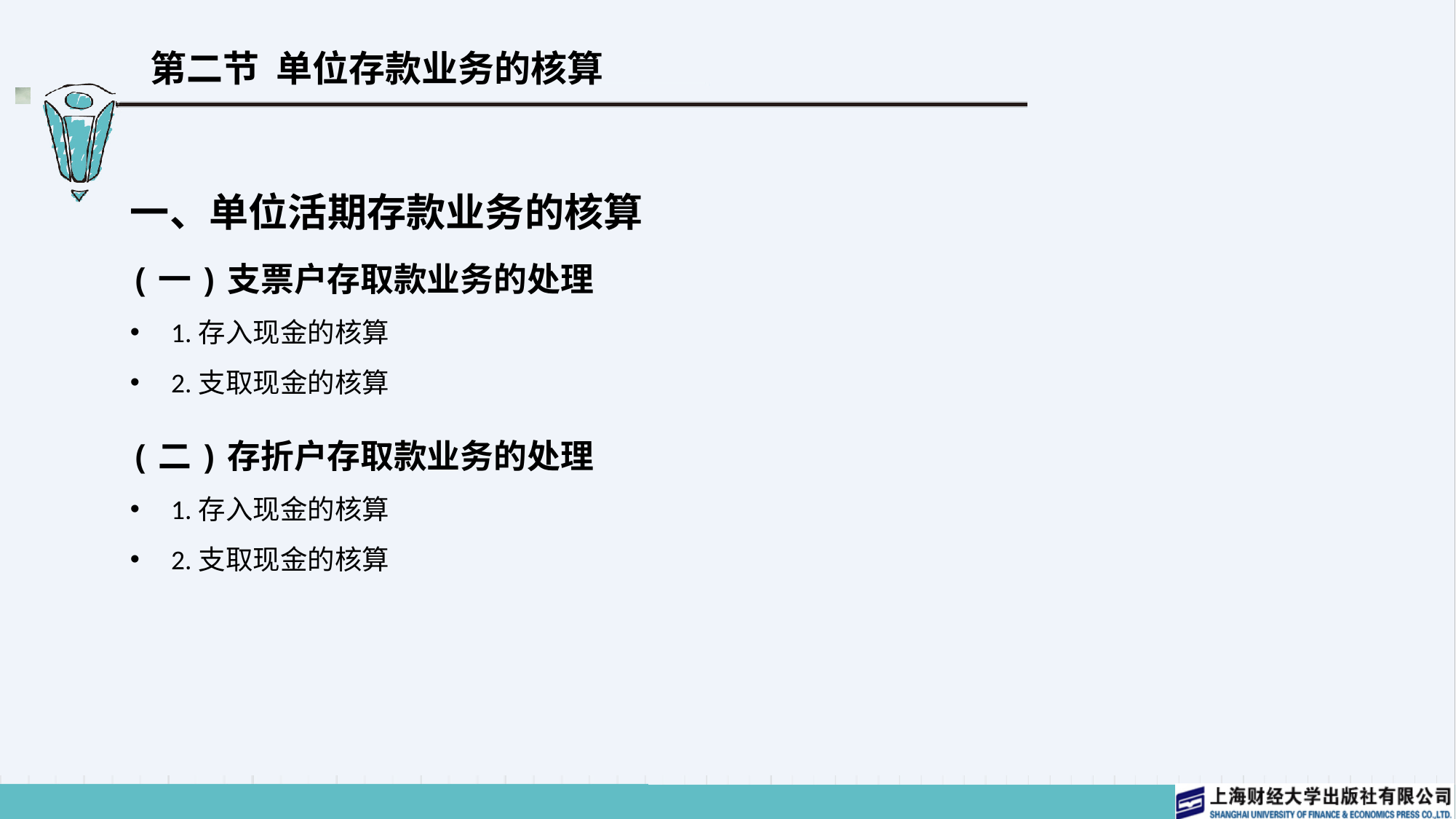

# 第二节  单位存款业务的核算
一、单位活期存款业务的核算
(一)支票户存取款业务的处理
1.存入现金的核算
2.支取现金的核算
(二)存折户存取款业务的处理
1.存入现金的核算
2.支取现金的核算